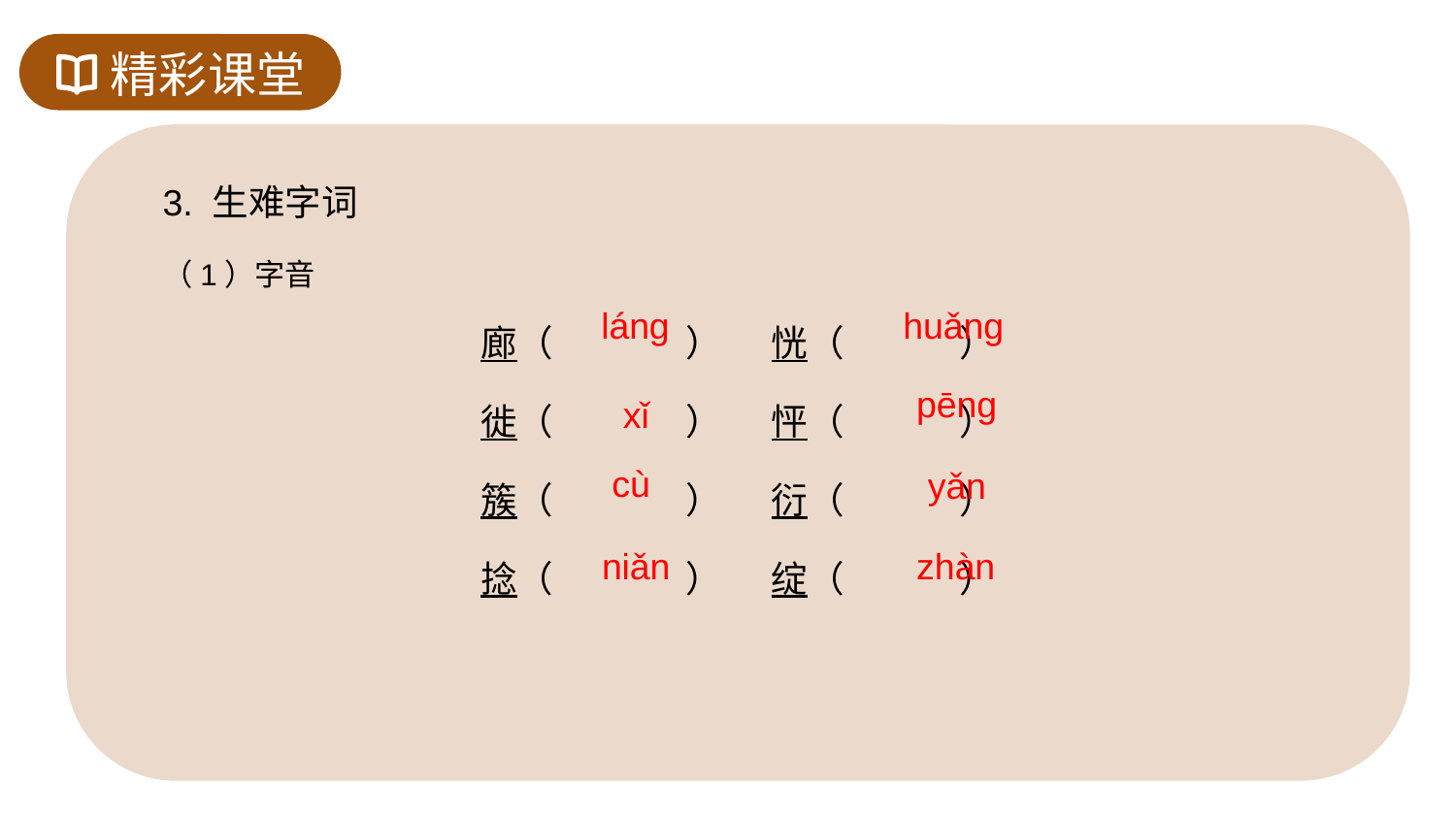

精彩课堂

3. 生难字词
（1）字音
廊（                ）      恍（              ）
徙（                ）      怦（              ）
簇（                ）      衍（              ）
捻（                ）      绽（              ）
huǎng
láng
pēng
xǐ
cù
yǎn
niǎn
zhàn